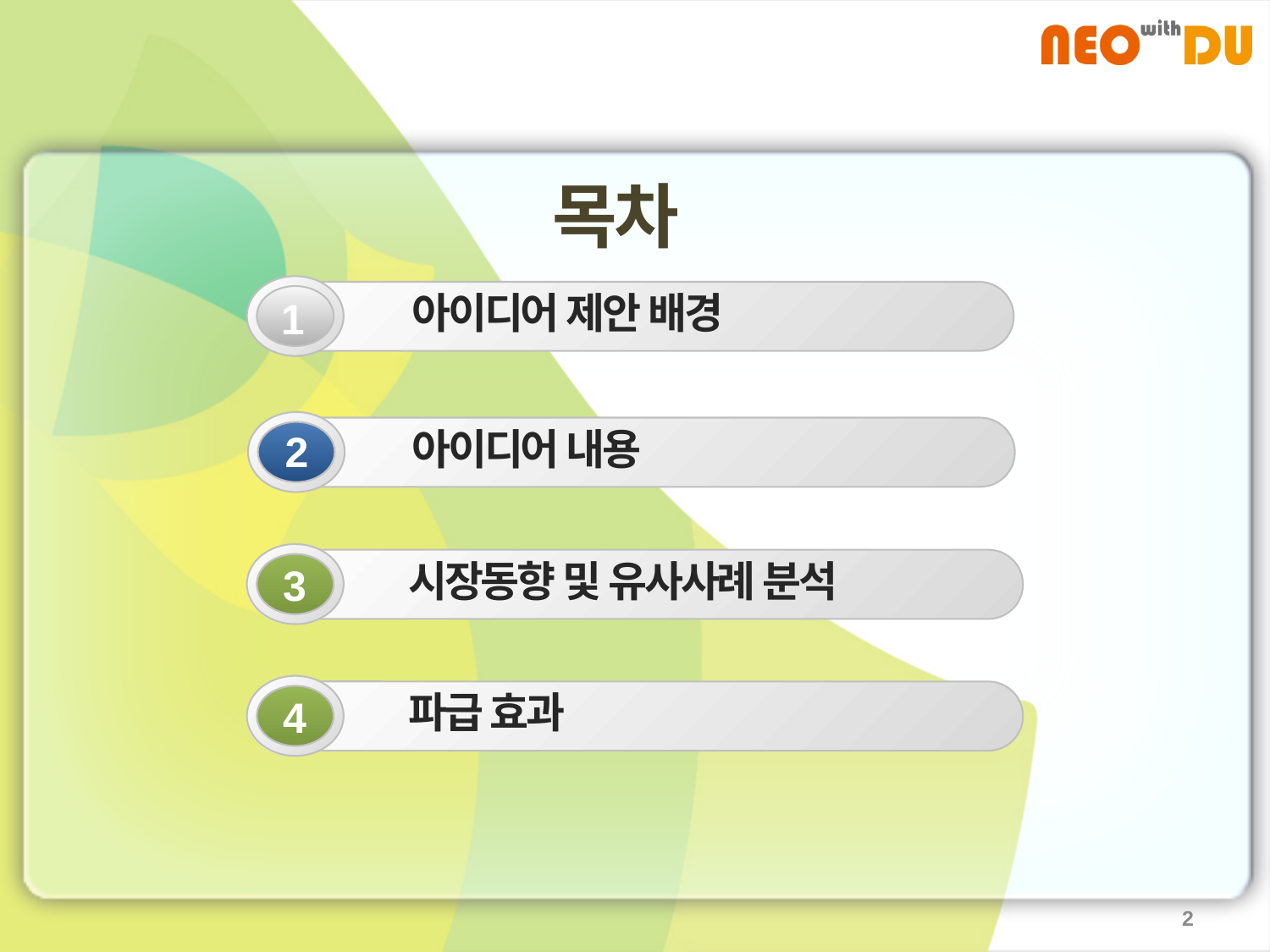

목차

아이디어 제안 배경

1

   아이디어 내용

2

   시장동향 및 유사사례 분석

3

   파급 효과

4
2